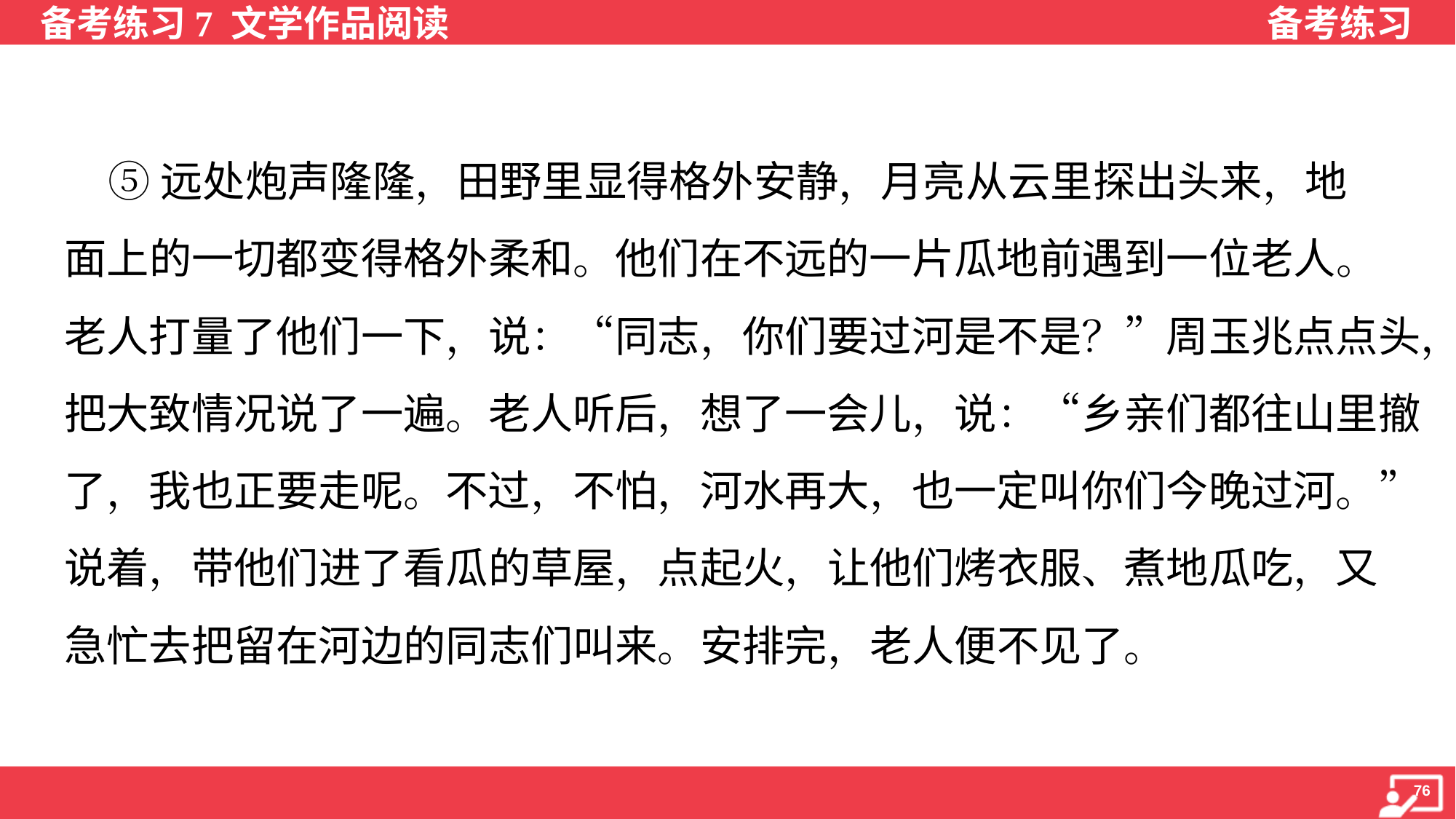

⑤远处炮声隆隆，田野里显得格外安静，月亮从云里探出头来，地
面上的一切都变得格外柔和。他们在不远的一片瓜地前遇到一位老人。
老人打量了他们一下，说：“同志，你们要过河是不是？”周玉兆点点头，
把大致情况说了一遍。老人听后，想了一会儿，说：“乡亲们都往山里撤
了，我也正要走呢。不过，不怕，河水再大，也一定叫你们今晚过河。”
说着，带他们进了看瓜的草屋，点起火，让他们烤衣服、煮地瓜吃，又
急忙去把留在河边的同志们叫来。安排完，老人便不见了。